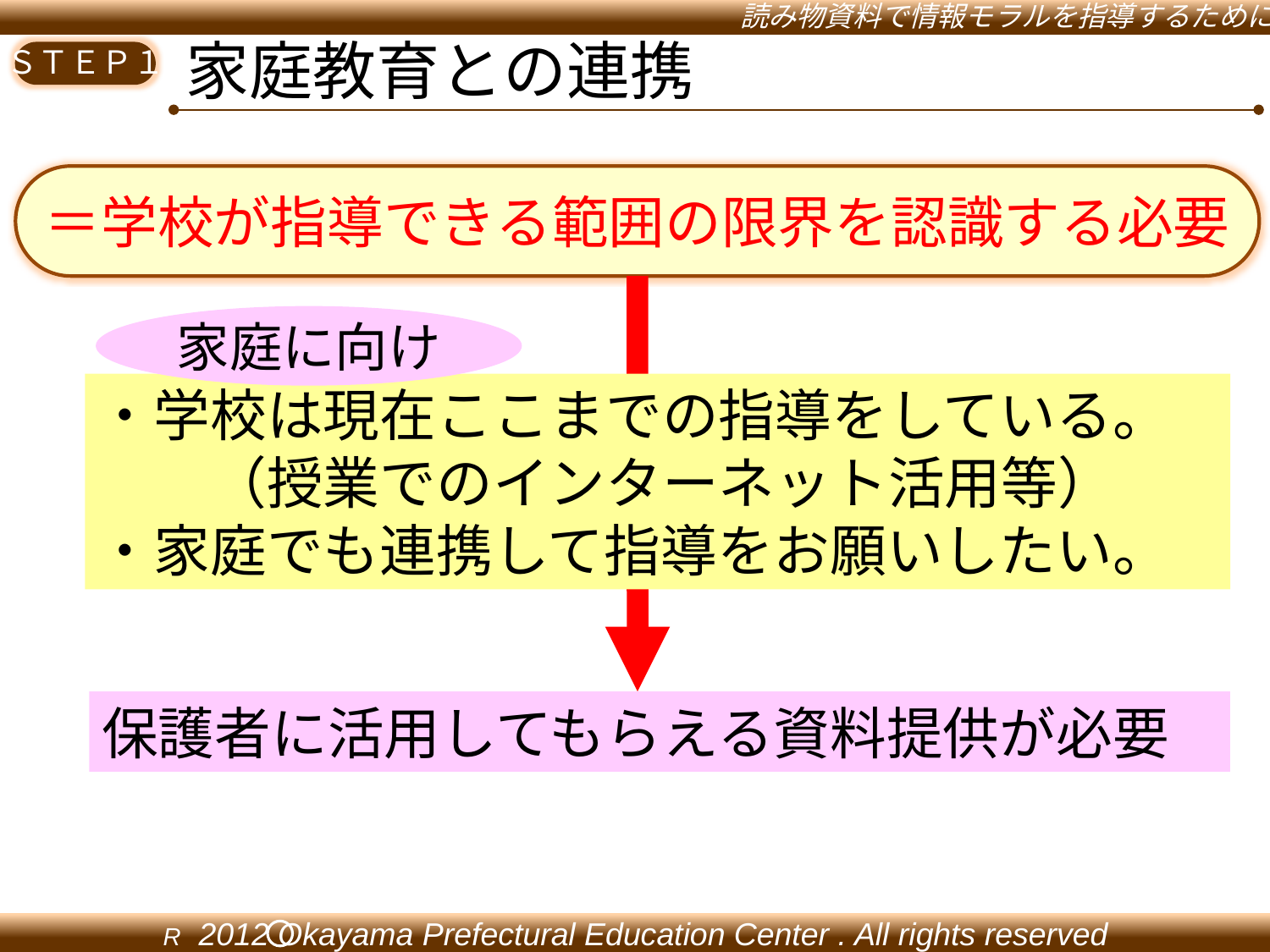

家庭教育との連携

＝学校が指導できる範囲の限界を認識する必要

家庭に向け

・学校は現在ここまでの指導をしている。
　　（授業でのインターネット活用等）
・家庭でも連携して指導をお願いしたい。
保護者に活用してもらえる資料提供が必要